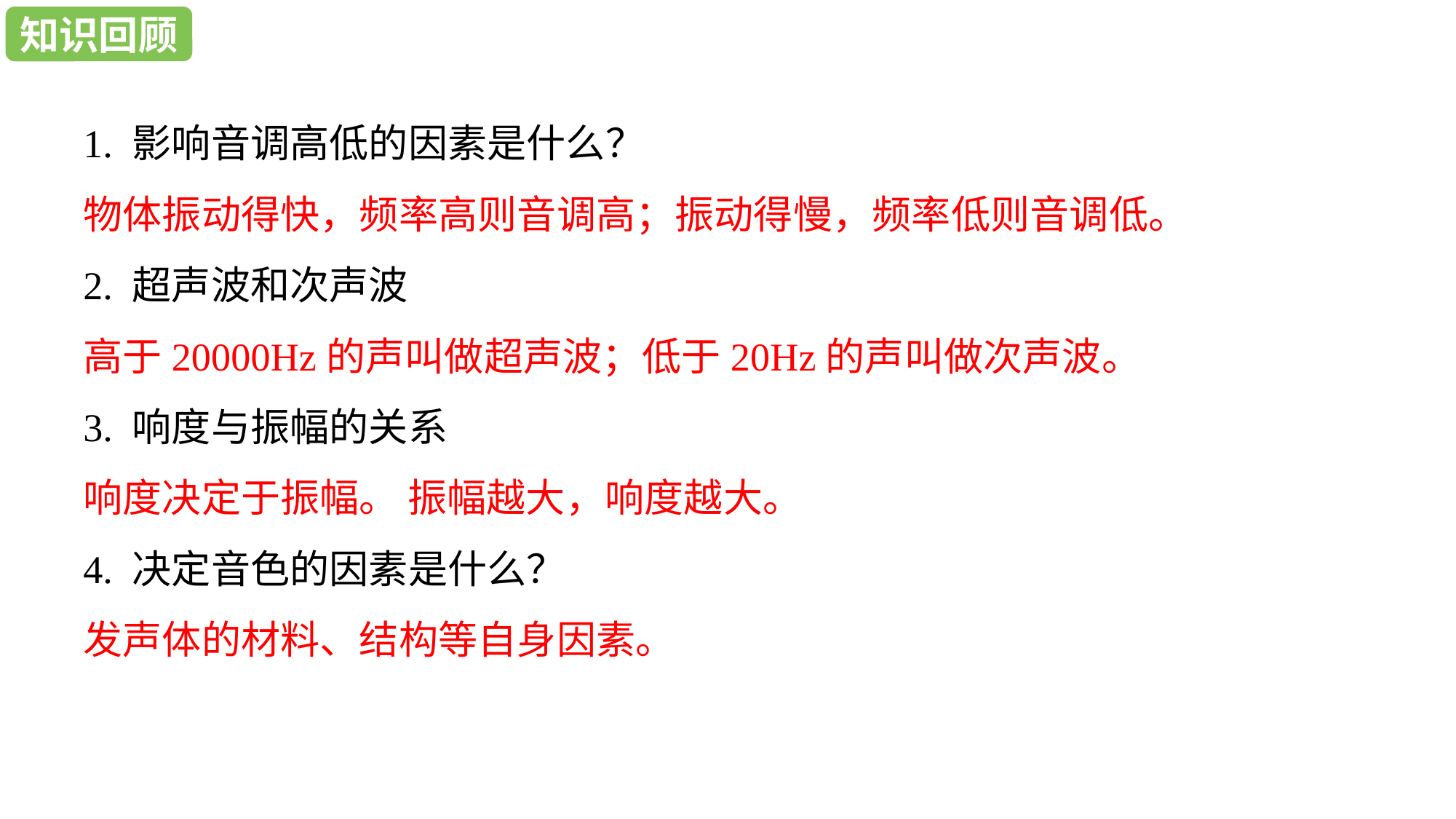

学习目标
知识回顾
1. 影响音调高低的因素是什么？
物体振动得快，频率高则音调高；振动得慢，频率低则音调低。
2. 超声波和次声波
高于20000Hz的声叫做超声波；低于20Hz的声叫做次声波。
3. 响度与振幅的关系
响度决定于振幅。 振幅越大，响度越大。
4. 决定音色的因素是什么？
发声体的材料、结构等自身因素。